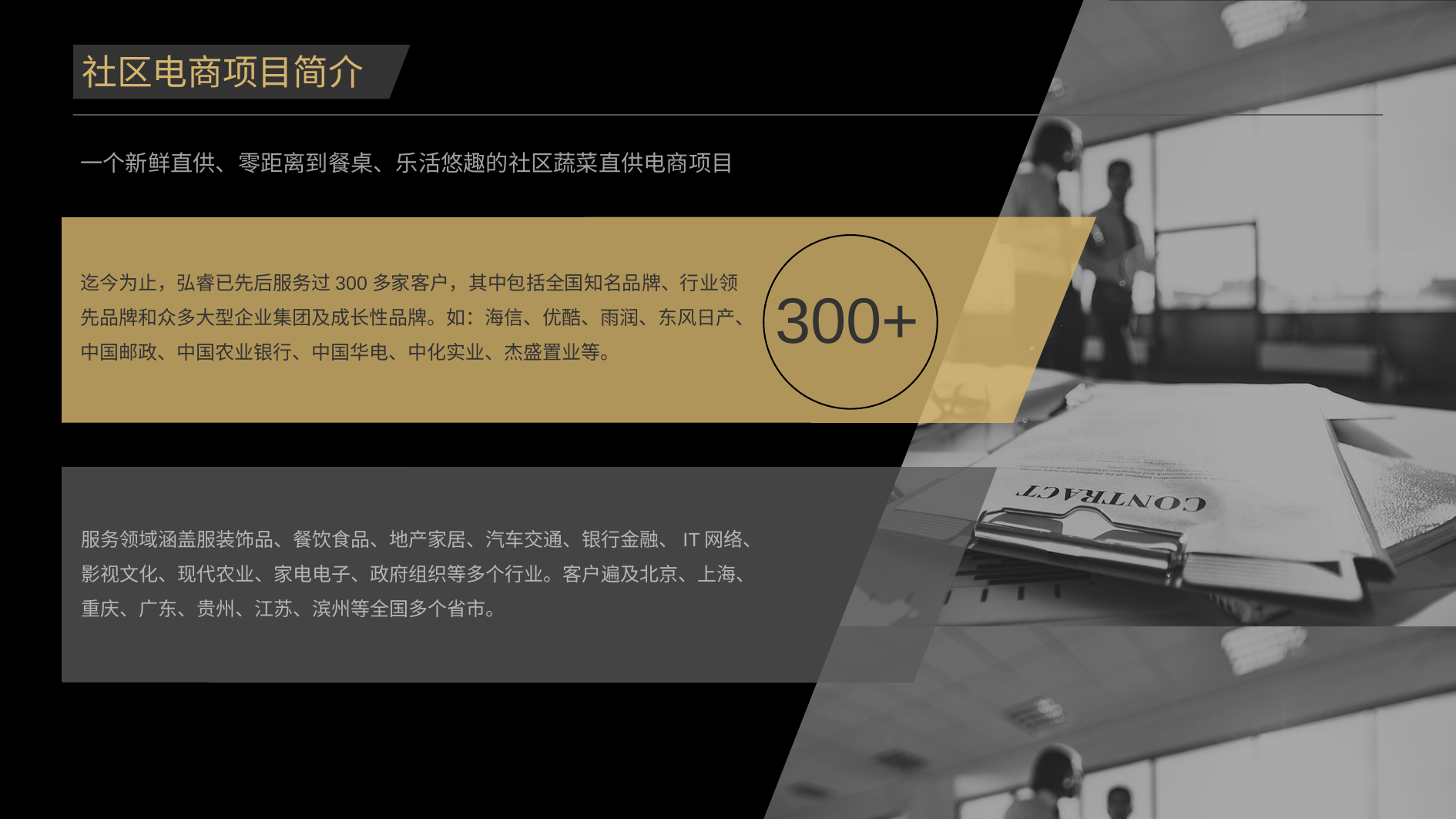

社区电商项目简介

一个新鲜直供、零距离到餐桌、乐活悠趣的社区蔬菜直供电商项目

迄今为止，弘睿已先后服务过300多家客户，其中包括全国知名品牌、行业领先品牌和众多大型企业集团及成长性品牌。如：海信、优酷、雨润、东风日产、中国邮政、中国农业银行、中国华电、中化实业、杰盛置业等。
300+

服务领域涵盖服装饰品、餐饮食品、地产家居、汽车交通、银行金融、IT网络、影视文化、现代农业、家电电子、政府组织等多个行业。客户遍及北京、上海、重庆、广东、贵州、江苏、滨州等全国多个省市。